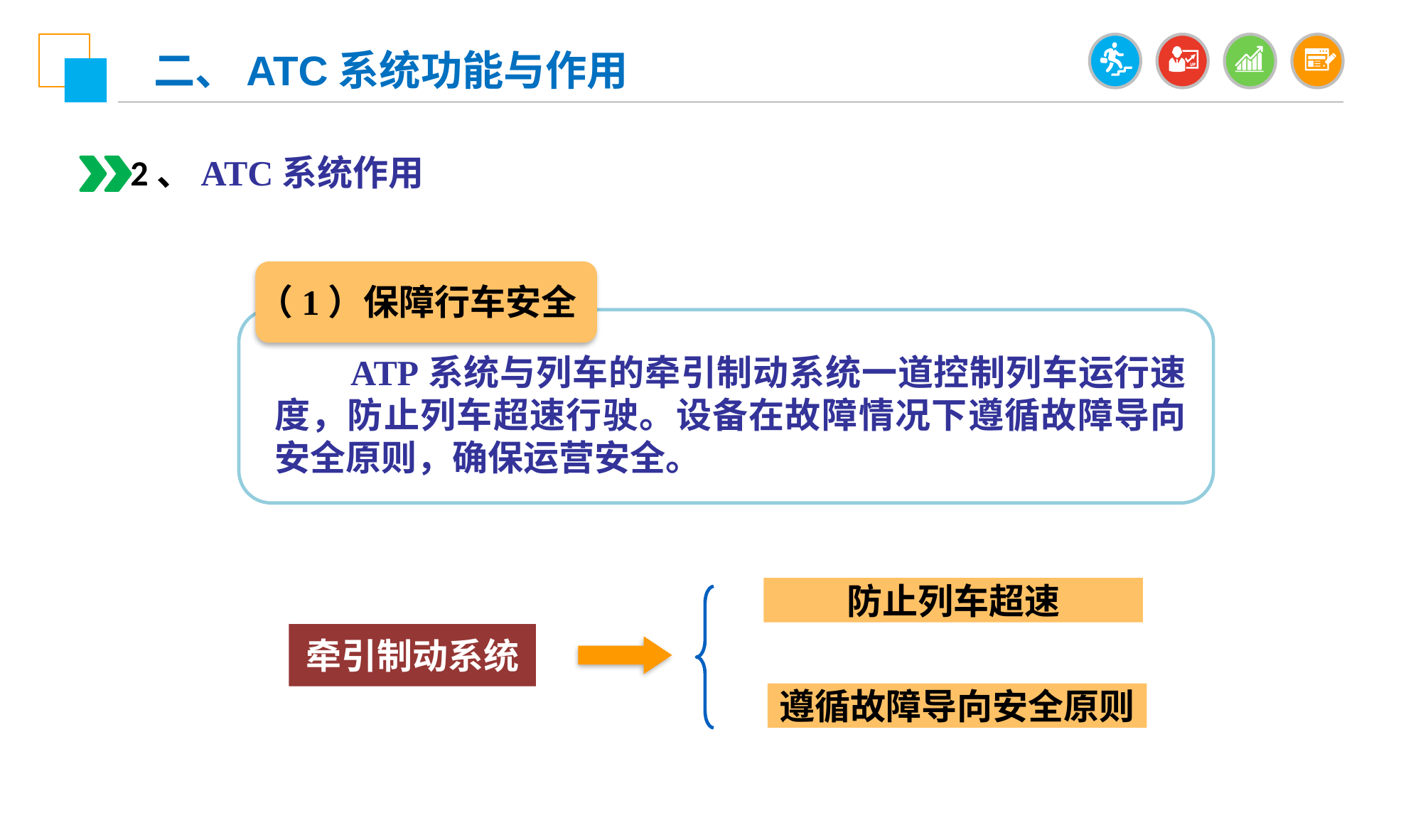

二、ATC系统功能与作用

2、ATC系统作用

（1）保障行车安全

        ATP系统与列车的牵引制动系统一道控制列车运行速度，防止列车超速行驶。设备在故障情况下遵循故障导向安全原则，确保运营安全。
防止列车超速

牵引制动系统

遵循故障导向安全原则